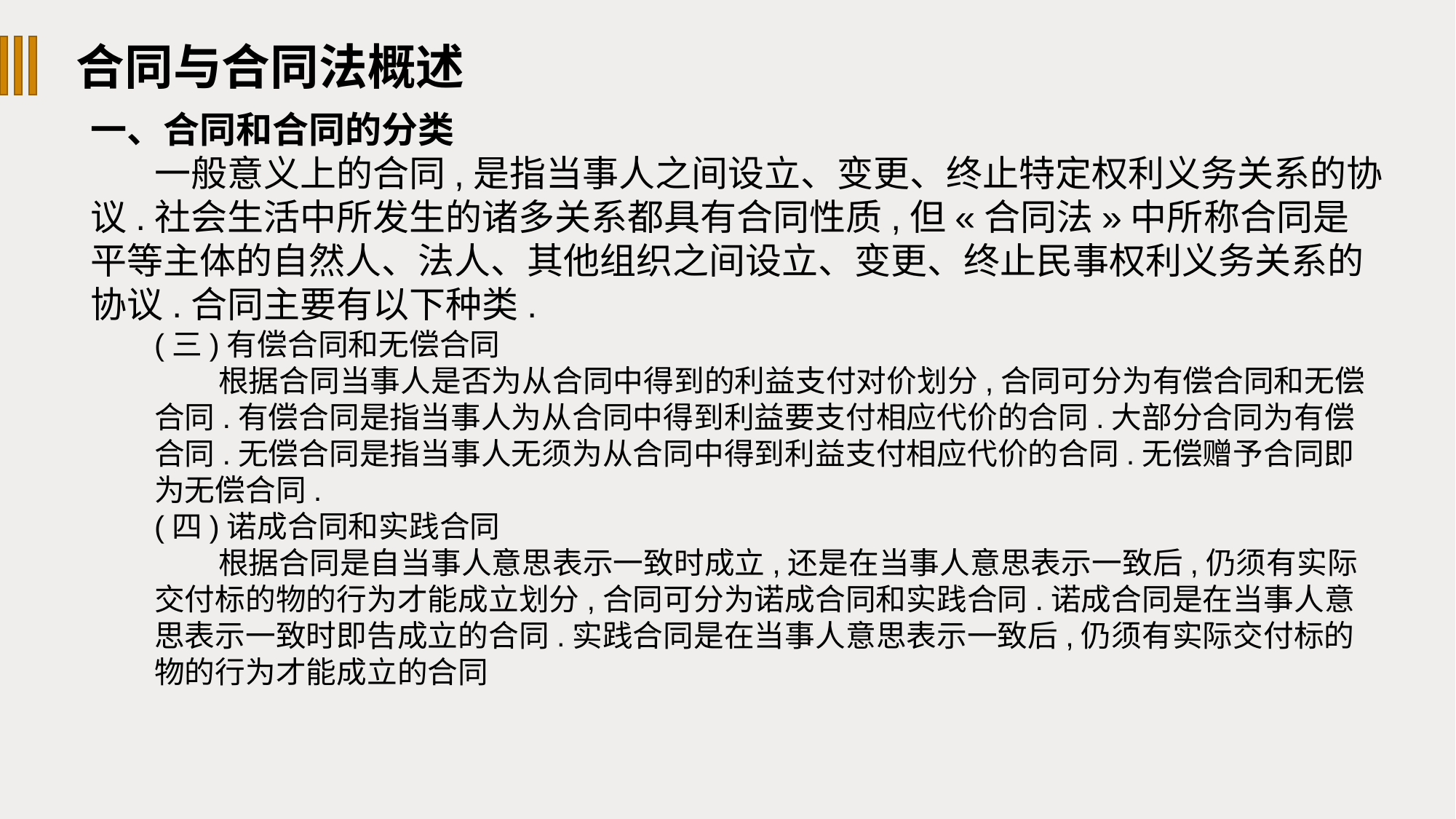

合同与合同法概述

一、合同和合同的分类
一般意义上的合同,是指当事人之间设立、变更、终止特定权利义务关系的协议.社会生活中所发生的诸多关系都具有合同性质,但«合同法»中所称合同是平等主体的自然人、法人、其他组织之间设立、变更、终止民事权利义务关系的协议.合同主要有以下种类.
(三)有偿合同和无偿合同
根据合同当事人是否为从合同中得到的利益支付对价划分,合同可分为有偿合同和无偿合同.有偿合同是指当事人为从合同中得到利益要支付相应代价的合同.大部分合同为有偿合同.无偿合同是指当事人无须为从合同中得到利益支付相应代价的合同.无偿赠予合同即为无偿合同.
(四)诺成合同和实践合同
根据合同是自当事人意思表示一致时成立,还是在当事人意思表示一致后,仍须有实际交付标的物的行为才能成立划分,合同可分为诺成合同和实践合同.诺成合同是在当事人意思表示一致时即告成立的合同.实践合同是在当事人意思表示一致后,仍须有实际交付标的物的行为才能成立的合同